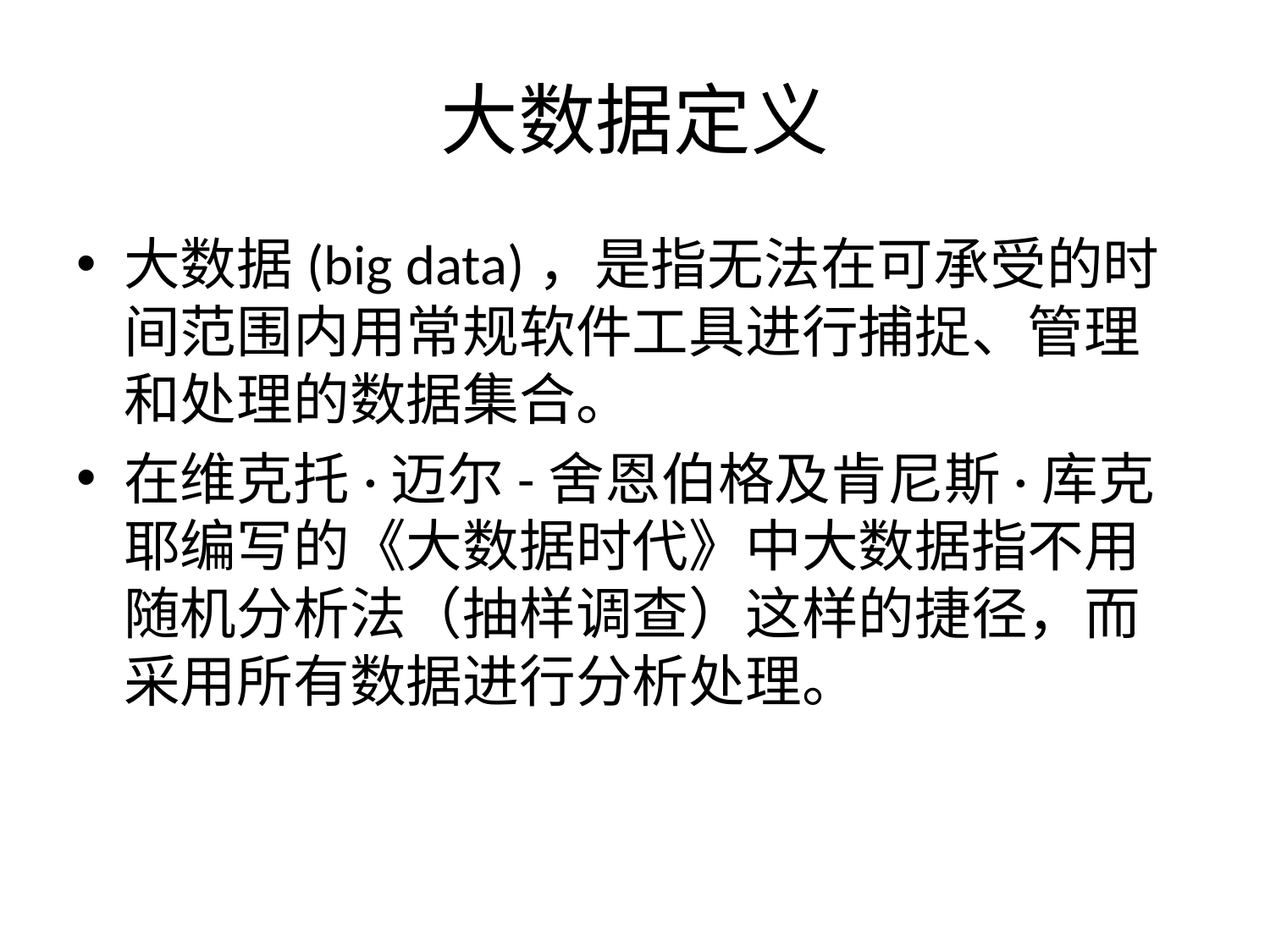

# 大数据定义
大数据(big data)，是指无法在可承受的时间范围内用常规软件工具进行捕捉、管理和处理的数据集合。
在维克托·迈尔-舍恩伯格及肯尼斯·库克耶编写的《大数据时代》中大数据指不用随机分析法（抽样调查）这样的捷径，而采用所有数据进行分析处理。